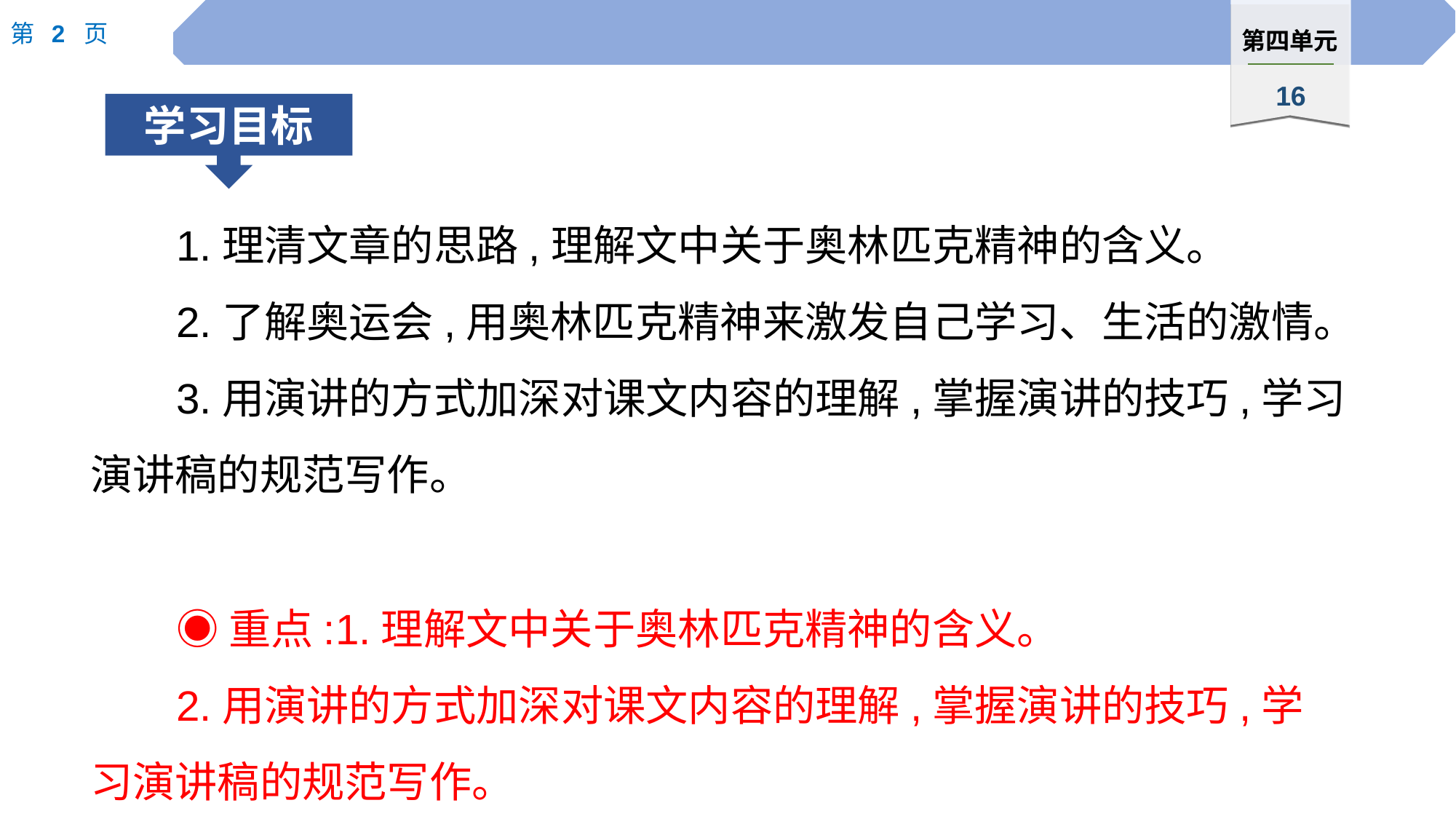

1.理清文章的思路,理解文中关于奥林匹克精神的含义。
2.了解奥运会,用奥林匹克精神来激发自己学习、生活的激情。
3.用演讲的方式加深对课文内容的理解,掌握演讲的技巧,学习演讲稿的规范写作。
◉重点:1.理解文中关于奥林匹克精神的含义。
2.用演讲的方式加深对课文内容的理解,掌握演讲的技巧,学习演讲稿的规范写作。